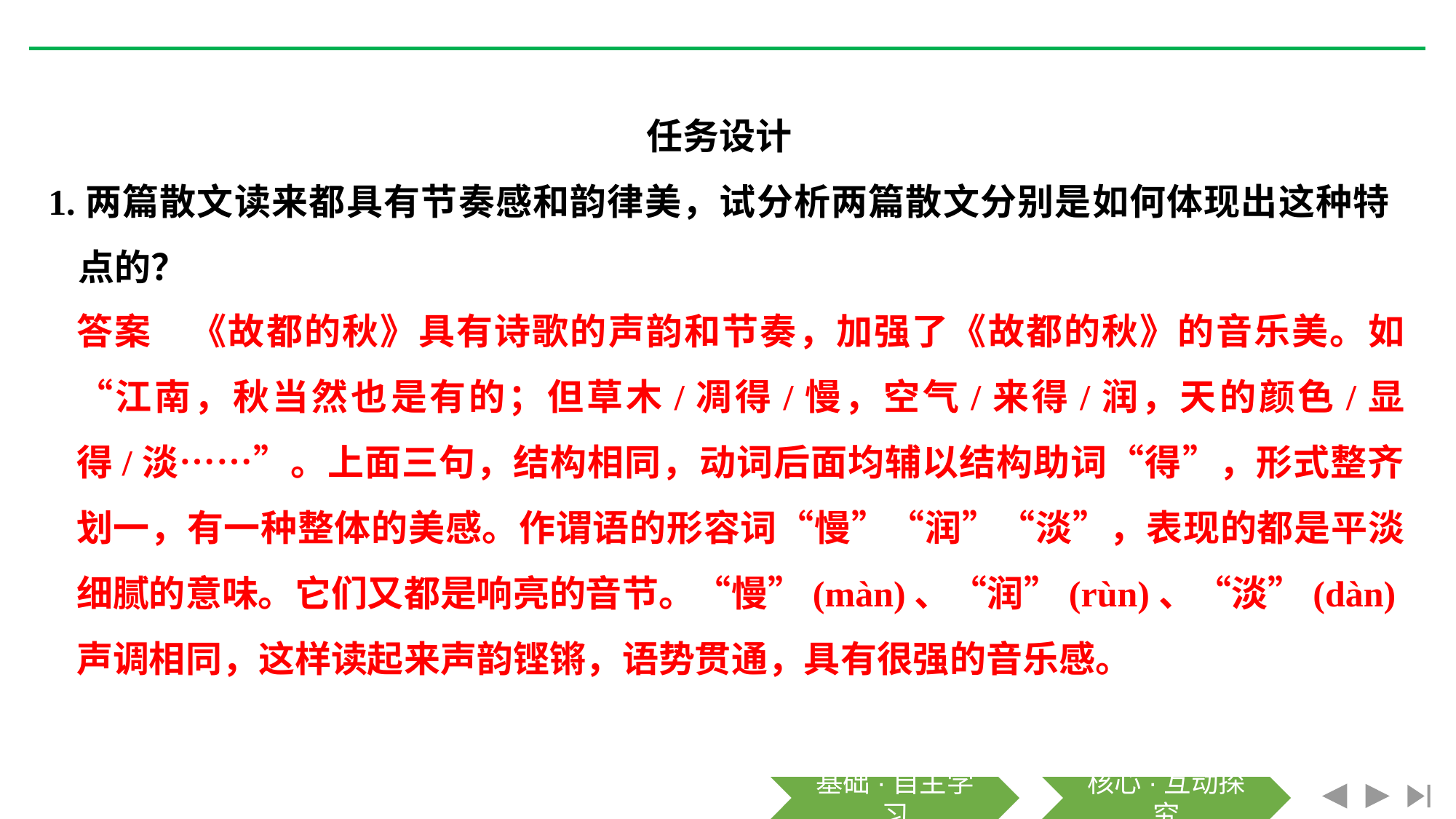

任务设计
1.两篇散文读来都具有节奏感和韵律美，试分析两篇散文分别是如何体现出这种特点的？
答案　《故都的秋》具有诗歌的声韵和节奏，加强了《故都的秋》的音乐美。如“江南，秋当然也是有的；但草木/凋得/慢，空气/来得/润，天的颜色/显得/淡……”。上面三句，结构相同，动词后面均辅以结构助词“得”，形式整齐划一，有一种整体的美感。作谓语的形容词“慢”“润”“淡”，表现的都是平淡细腻的意味。它们又都是响亮的音节。“慢”(màn)、“润”(rùn)、“淡”(dàn)声调相同，这样读起来声韵铿锵，语势贯通，具有很强的音乐感。